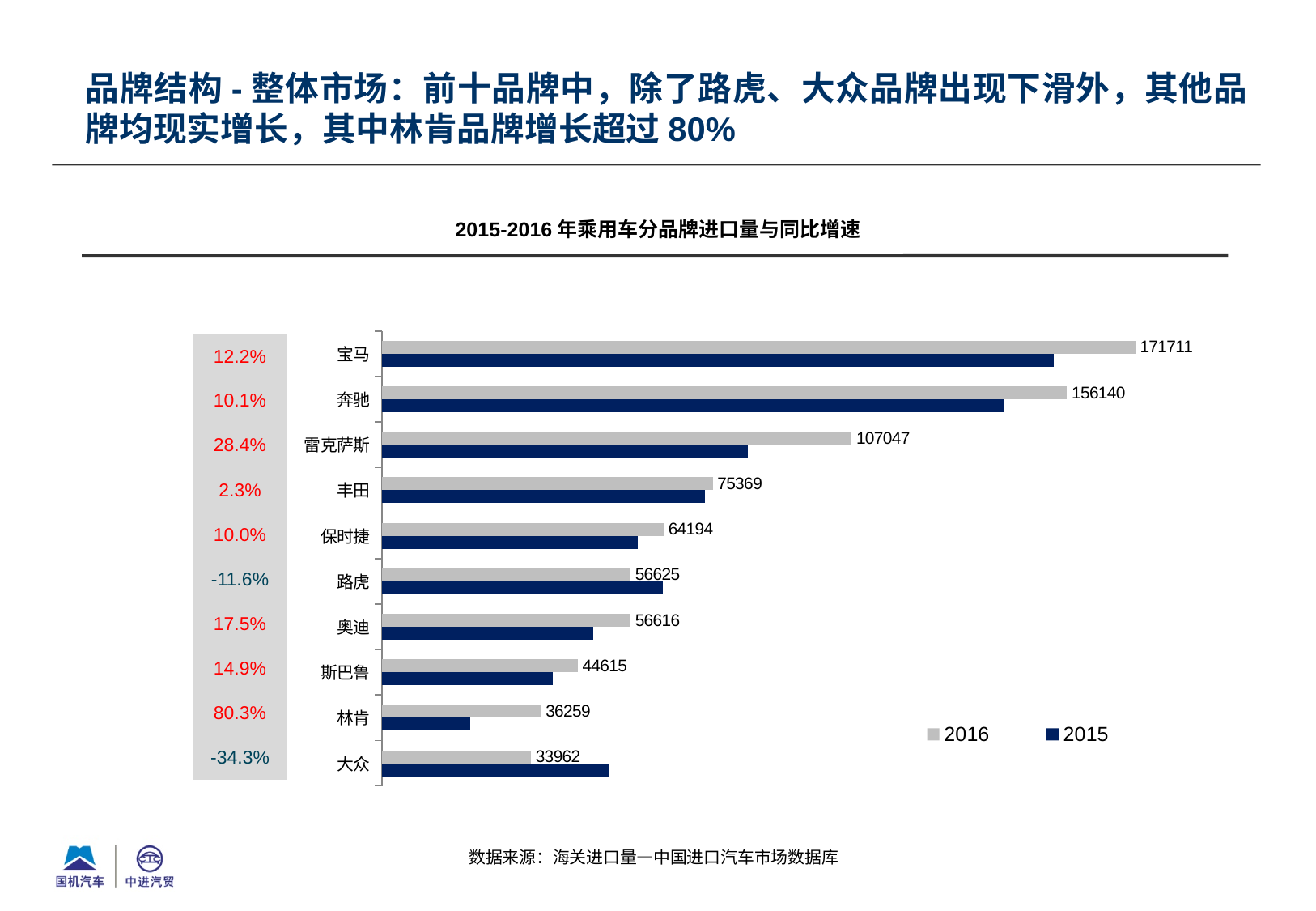

品牌结构-整体市场：前十品牌中，除了路虎、大众品牌出现下滑外，其他品牌均现实增长，其中林肯品牌增长超过80%
2015-2016年乘用车分品牌进口量与同比增速

### Chart

| Category | 2015 | 2016 |
|---|---|---|
| 大众 | 51694.0 | 33962.0 |
| 林肯 | 20110.0 | 36259.0 |
| 斯巴鲁 | 38846.0 | 44615.0 |
| 奥迪 | 48196.0 | 56616.0 |
| 路虎 | 64021.0 | 56625.0 |
| 保时捷 | 58382.0 | 64194.0 |
| 丰田 | 73655.0 | 75369.0 |
| 雷克萨斯 | 83391.0 | 107047.0 |
| 奔驰 | 141803.0 | 156140.0 |
| 宝马 | 153047.0 | 171711.0 |
| 12.2% |
| --- |
| 10.1% |
| 28.4% |
| 2.3% |
| 10.0% |
| -11.6% |
| 17.5% |
| 14.9% |
| 80.3% |
| -34.3% |
数据来源：海关进口量—中国进口汽车市场数据库